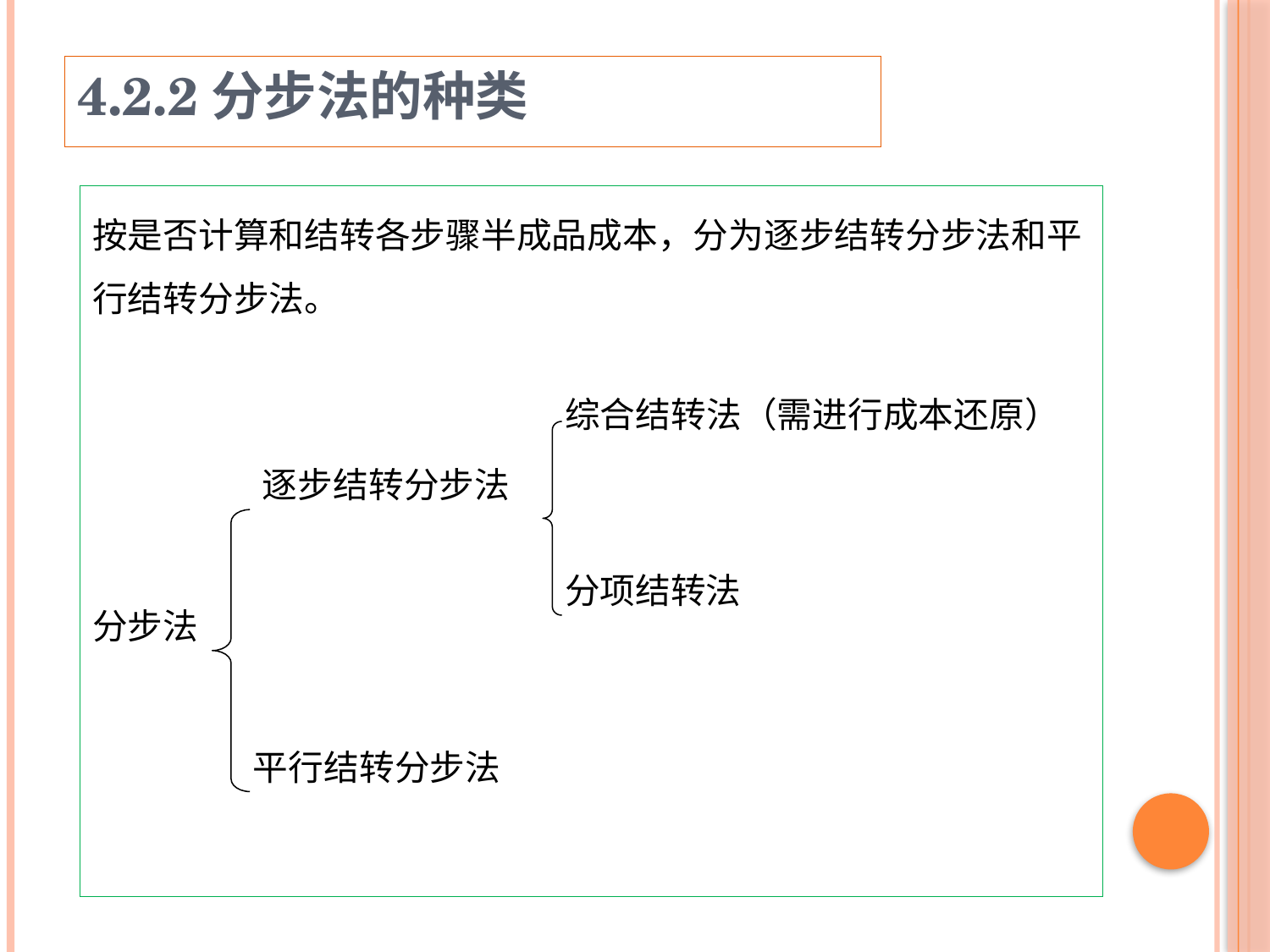

4.2.2分步法的种类
按是否计算和结转各步骤半成品成本，分为逐步结转分步法和平行结转分步法。

综合结转法（需进行成本还原）

逐步结转分步法

分项结转法
分步法
平行结转分步法